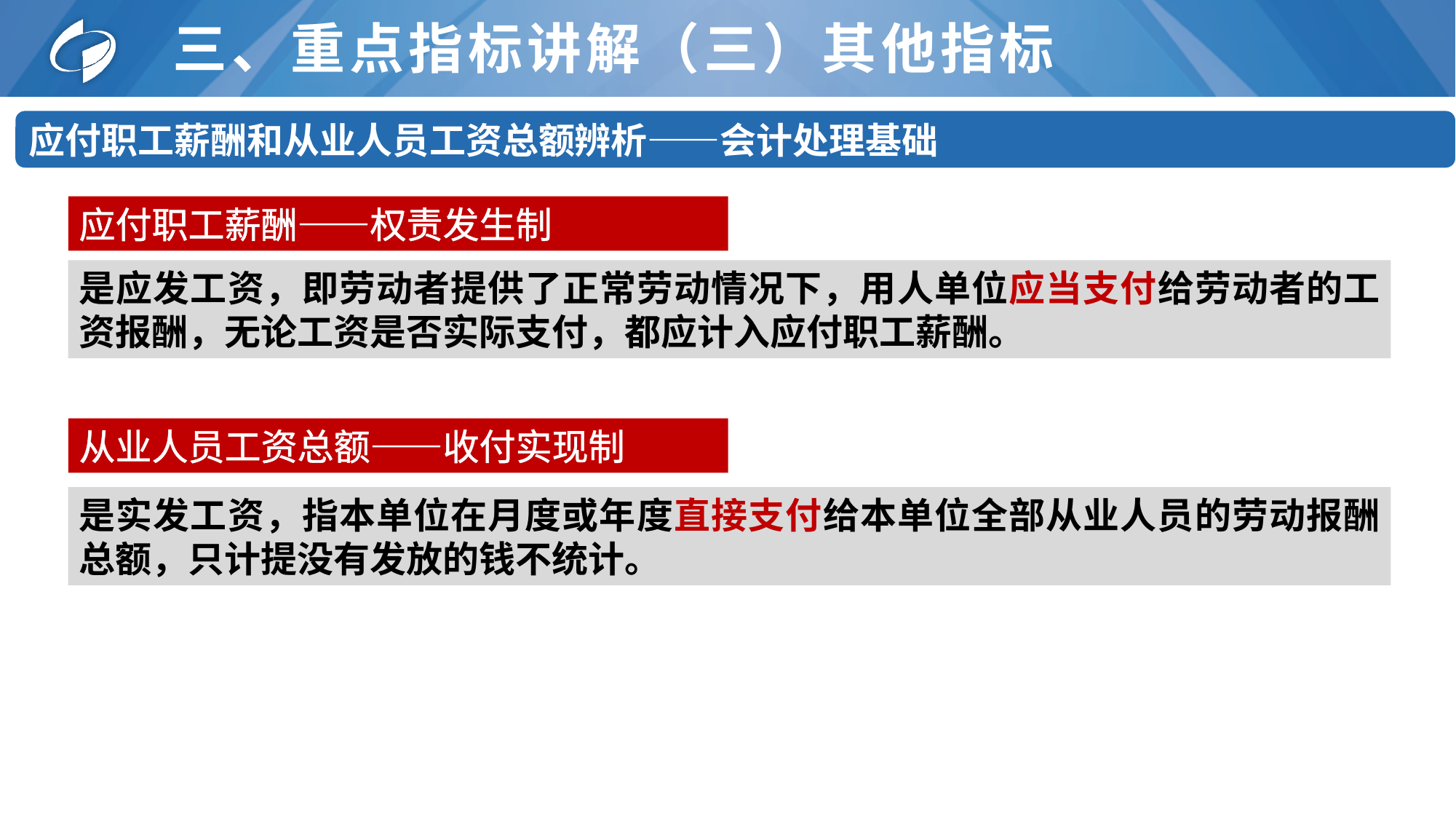

# 三、重点指标讲解（三）其他指标
应付职工薪酬和从业人员工资总额辨析——会计处理基础
应付职工薪酬——权责发生制
是应发工资，即劳动者提供了正常劳动情况下，用人单位应当支付给劳动者的工资报酬，无论工资是否实际支付，都应计入应付职工薪酬。
从业人员工资总额——收付实现制
是实发工资，指本单位在月度或年度直接支付给本单位全部从业人员的劳动报酬总额，只计提没有发放的钱不统计。